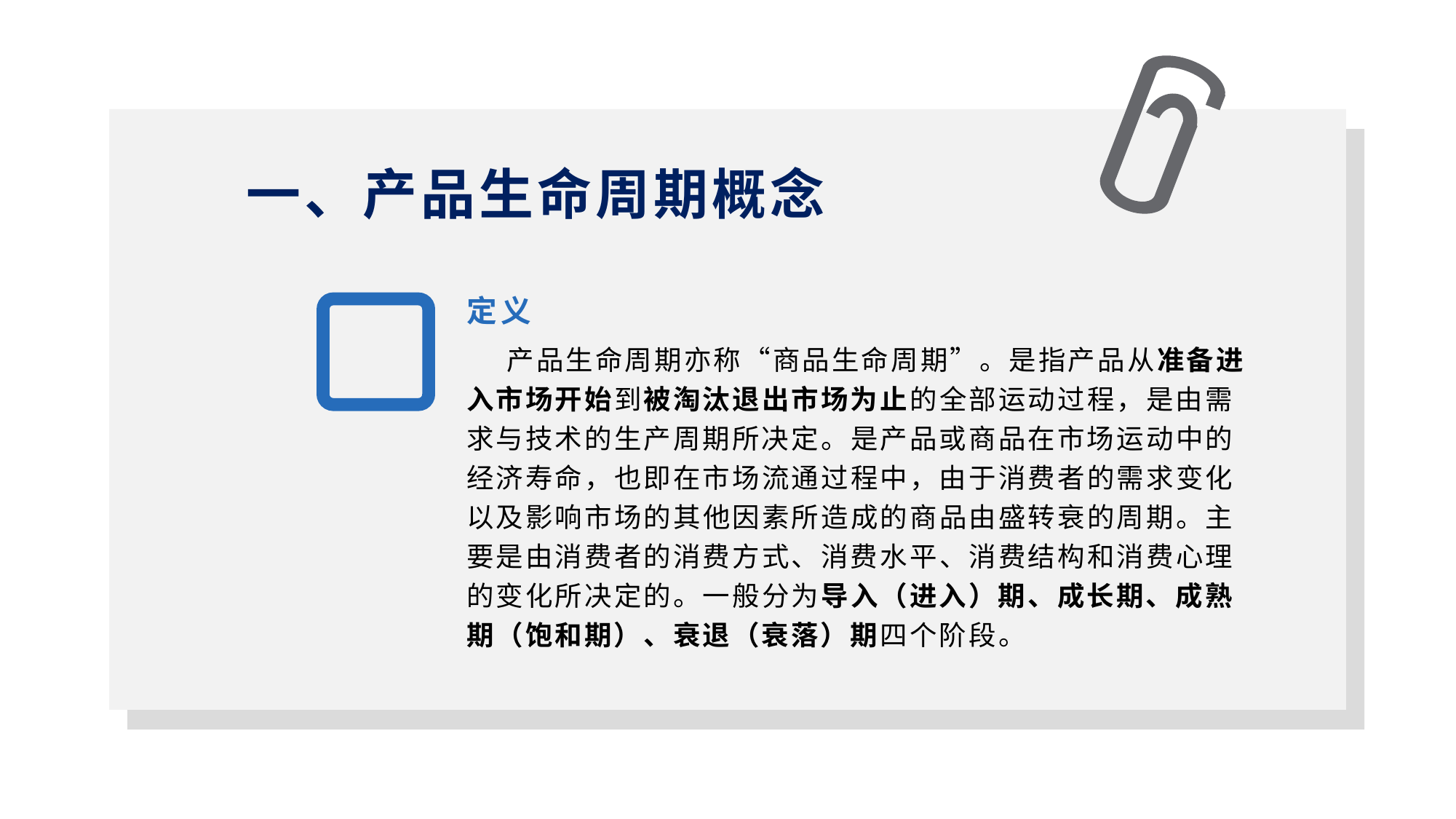

一、产品生命周期概念

1
定义

    产品生命周期亦称“商品生命周期”。是指产品从准备进入市场开始到被淘汰退出市场为止的全部运动过程，是由需求与技术的生产周期所决定。是产品或商品在市场运动中的经济寿命，也即在市场流通过程中，由于消费者的需求变化以及影响市场的其他因素所造成的商品由盛转衰的周期。主要是由消费者的消费方式、消费水平、消费结构和消费心理的变化所决定的。一般分为导入（进入）期、成长期、成熟期（饱和期）、衰退（衰落）期四个阶段。